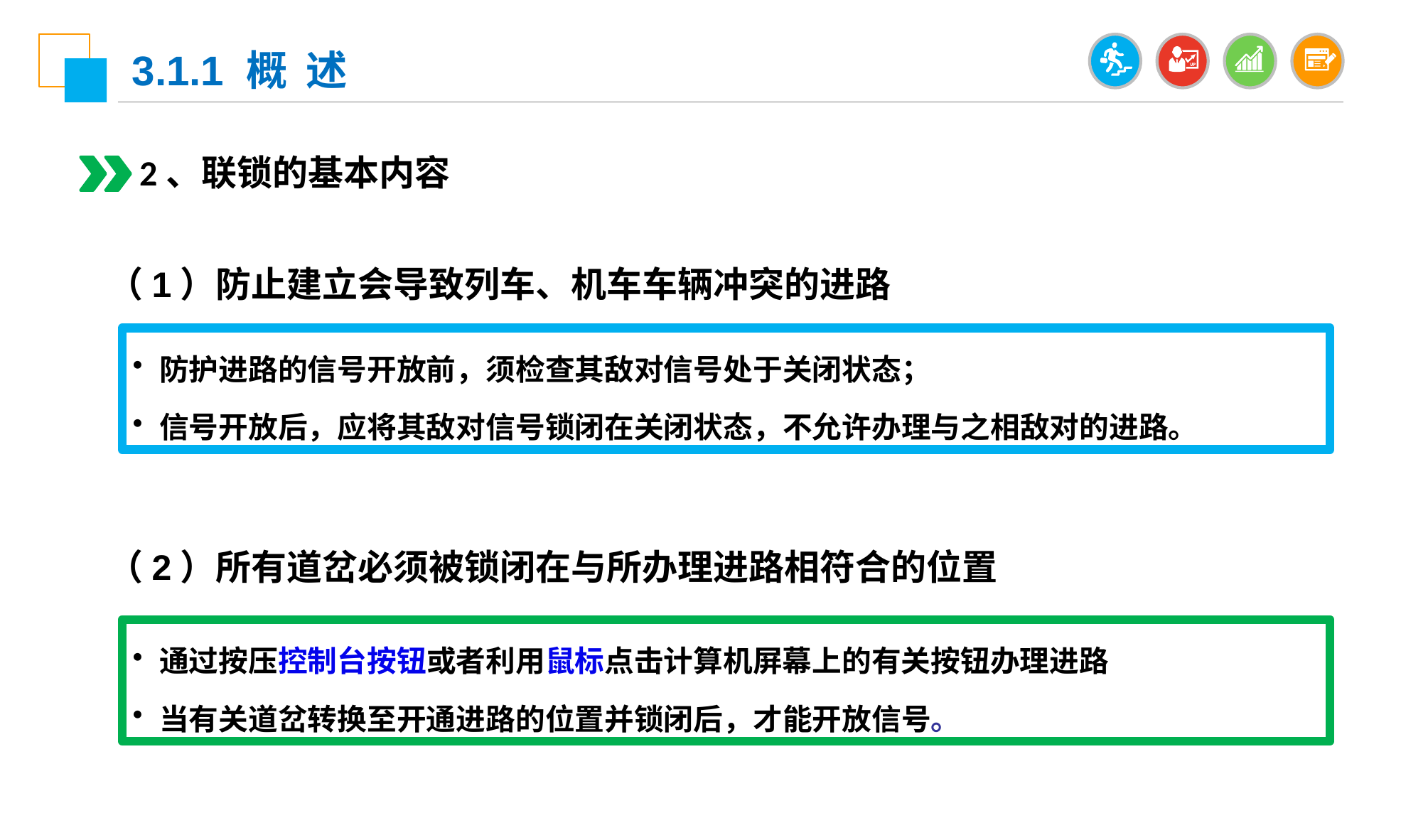

3.1.1 概  述
2、联锁的基本内容

（1）防止建立会导致列车、机车车辆冲突的进路
防护进路的信号开放前，须检查其敌对信号处于关闭状态；
信号开放后，应将其敌对信号锁闭在关闭状态，不允许办理与之相敌对的进路。

（2）所有道岔必须被锁闭在与所办理进路相符合的位置
通过按压控制台按钮或者利用鼠标点击计算机屏幕上的有关按钮办理进路
当有关道岔转换至开通进路的位置并锁闭后，才能开放信号。